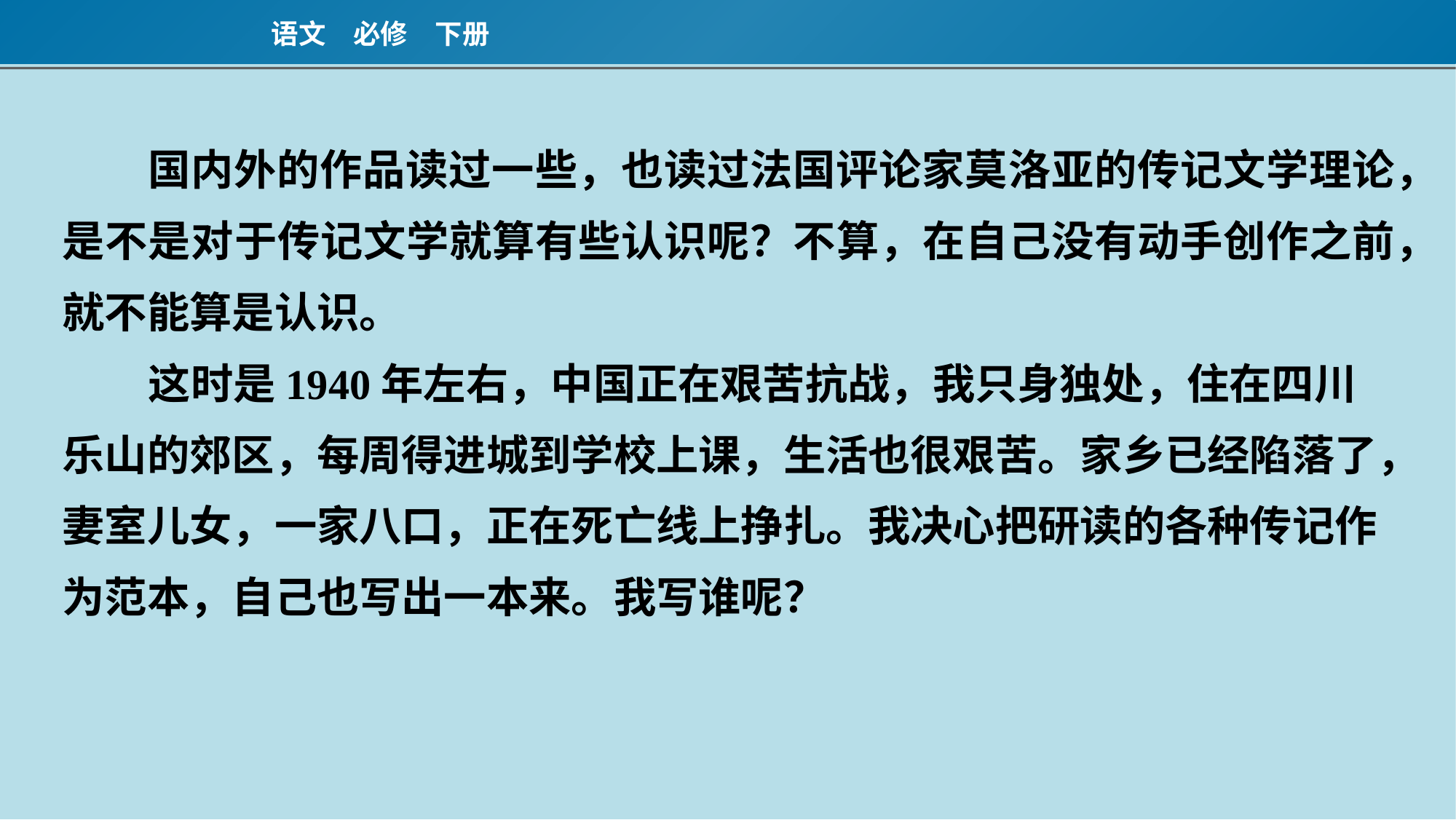

国内外的作品读过一些，也读过法国评论家莫洛亚的传记文学理论，是不是对于传记文学就算有些认识呢？不算，在自己没有动手创作之前，就不能算是认识。
这时是1940年左右，中国正在艰苦抗战，我只身独处，住在四川乐山的郊区，每周得进城到学校上课，生活也很艰苦。家乡已经陷落了，妻室儿女，一家八口，正在死亡线上挣扎。我决心把研读的各种传记作为范本，自己也写出一本来。我写谁呢？